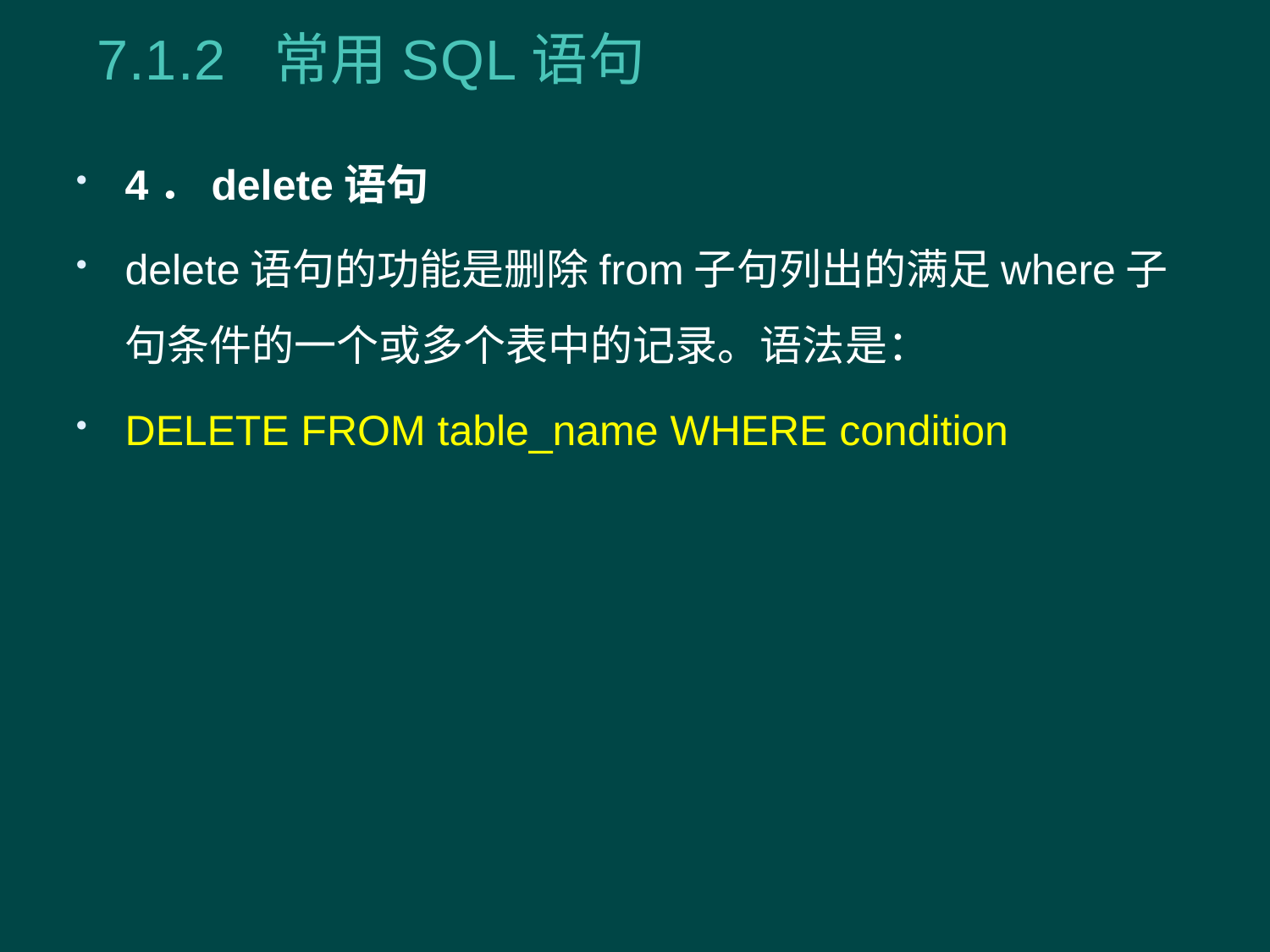

7.1.2  常用SQL语句

4．delete语句
delete语句的功能是删除from子句列出的满足where子句条件的一个或多个表中的记录。语法是：
DELETE FROM table_name WHERE condition